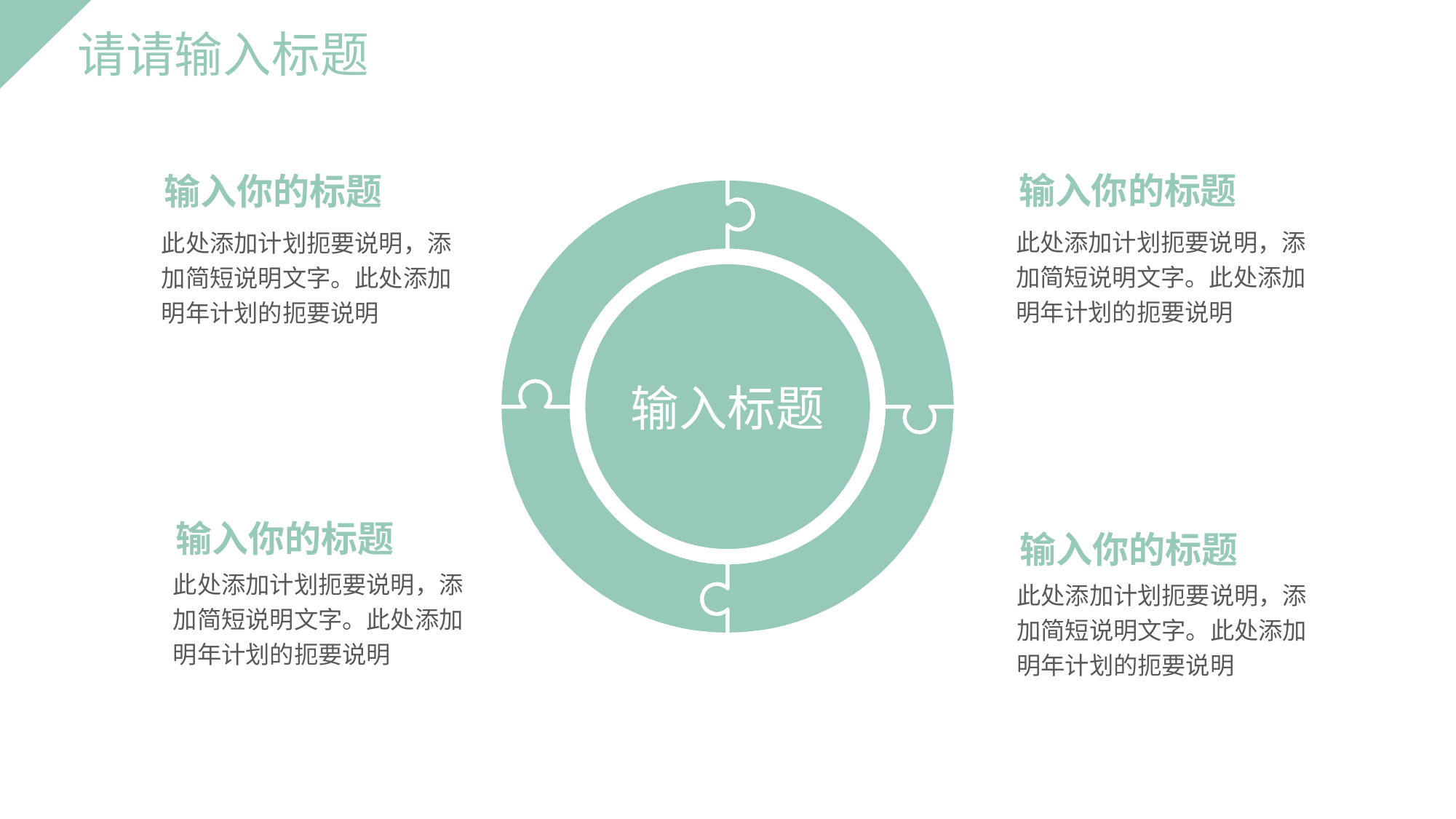

请请输入标题
输入你的标题
输入你的标题

此处添加计划扼要说明，添加简短说明文字。此处添加明年计划的扼要说明
此处添加计划扼要说明，添加简短说明文字。此处添加明年计划的扼要说明

输入标题

输入你的标题
输入你的标题
此处添加计划扼要说明，添加简短说明文字。此处添加明年计划的扼要说明
此处添加计划扼要说明，添加简短说明文字。此处添加明年计划的扼要说明